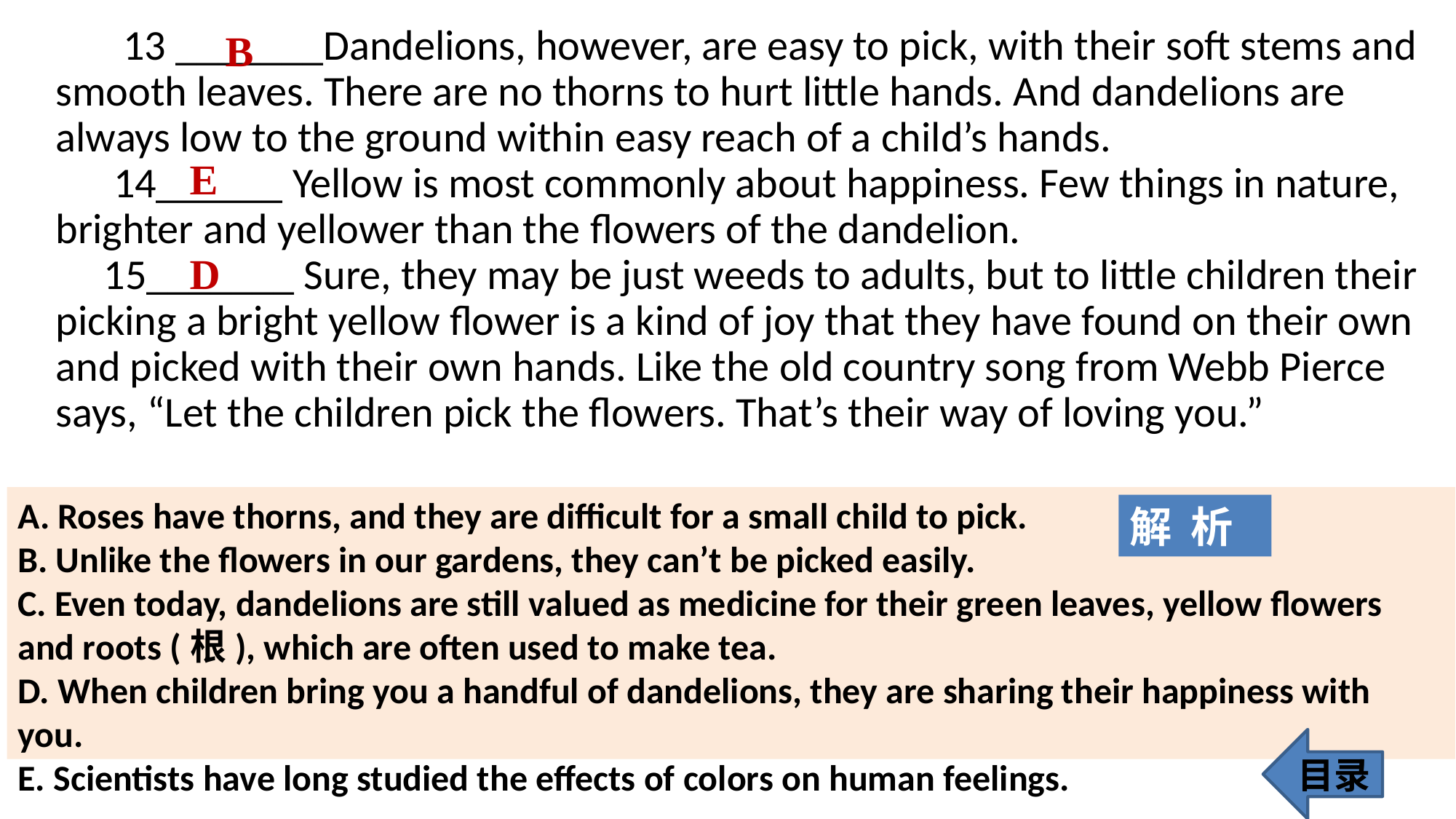

13 _______Dandelions, however, are easy to pick, with their soft stems and smooth leaves. There are no thorns to hurt little hands. And dandelions are always low to the ground within easy reach of a child’s hands.
      14______ Yellow is most commonly about happiness. Few things in nature, brighter and yellower than the flowers of the dandelion.
     15_______ Sure, they may be just weeds to adults, but to little children their picking a bright yellow flower is a kind of joy that they have found on their own and picked with their own hands. Like the old country song from Webb Pierce says, “Let the children pick the flowers. That’s their way of loving you.”
B
E
D
A. Roses have thorns, and they are difficult for a small child to pick.
B. Unlike the flowers in our gardens, they can’t be picked easily.
C. Even today, dandelions are still valued as medicine for their green leaves, yellow flowers and roots (根), which are often used to make tea.
D. When children bring you a handful of dandelions, they are sharing their happiness with you.
E. Scientists have long studied the effects of colors on human feelings.
解  析
目录
259